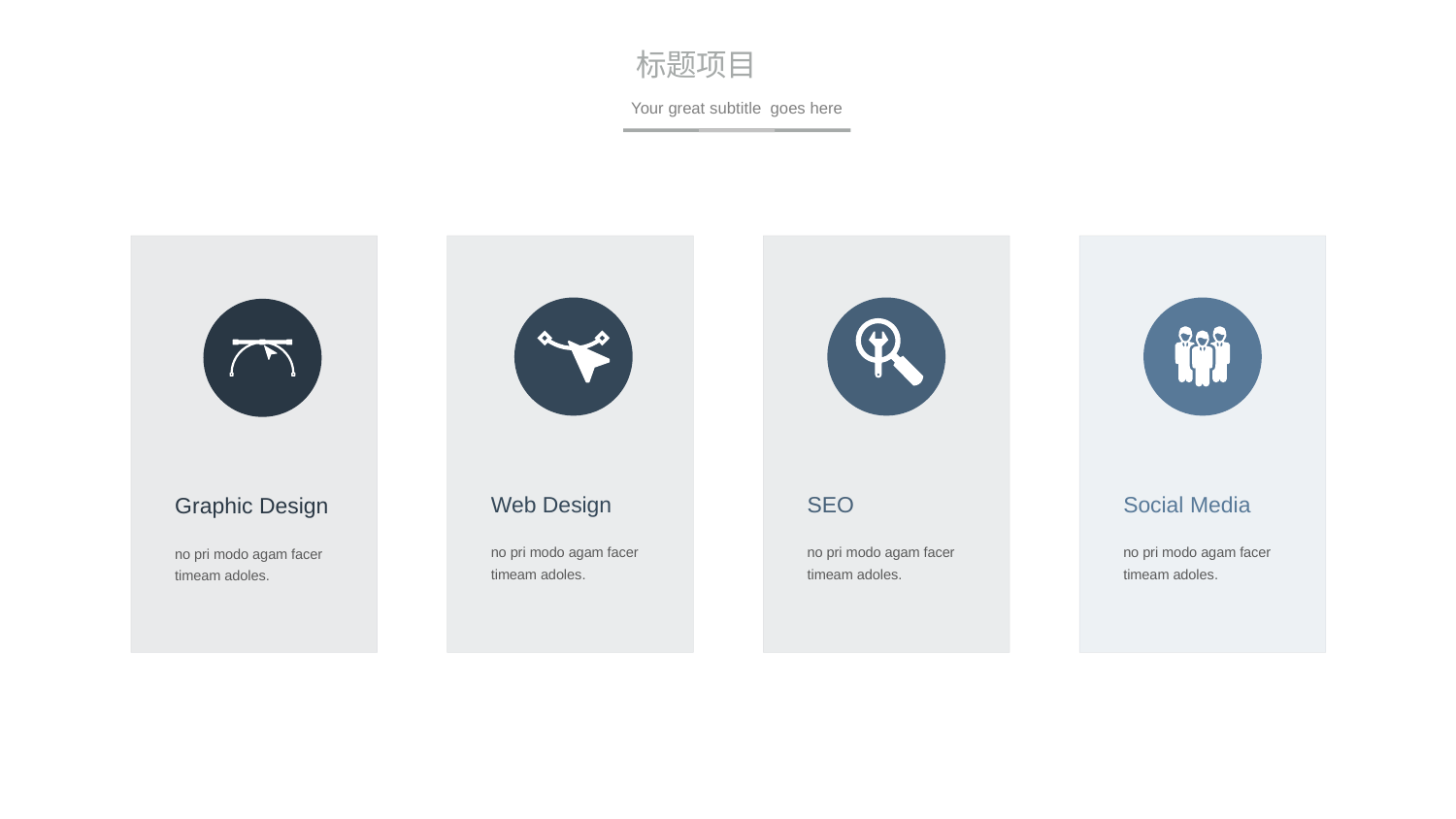

23
标题项目
Your great subtitle  goes here

Graphic Design
no pri modo agam facer timeam adoles.
Web Design
no pri modo agam facer timeam adoles.
SEO
no pri modo agam facer timeam adoles.
Social Media
no pri modo agam facer timeam adoles.